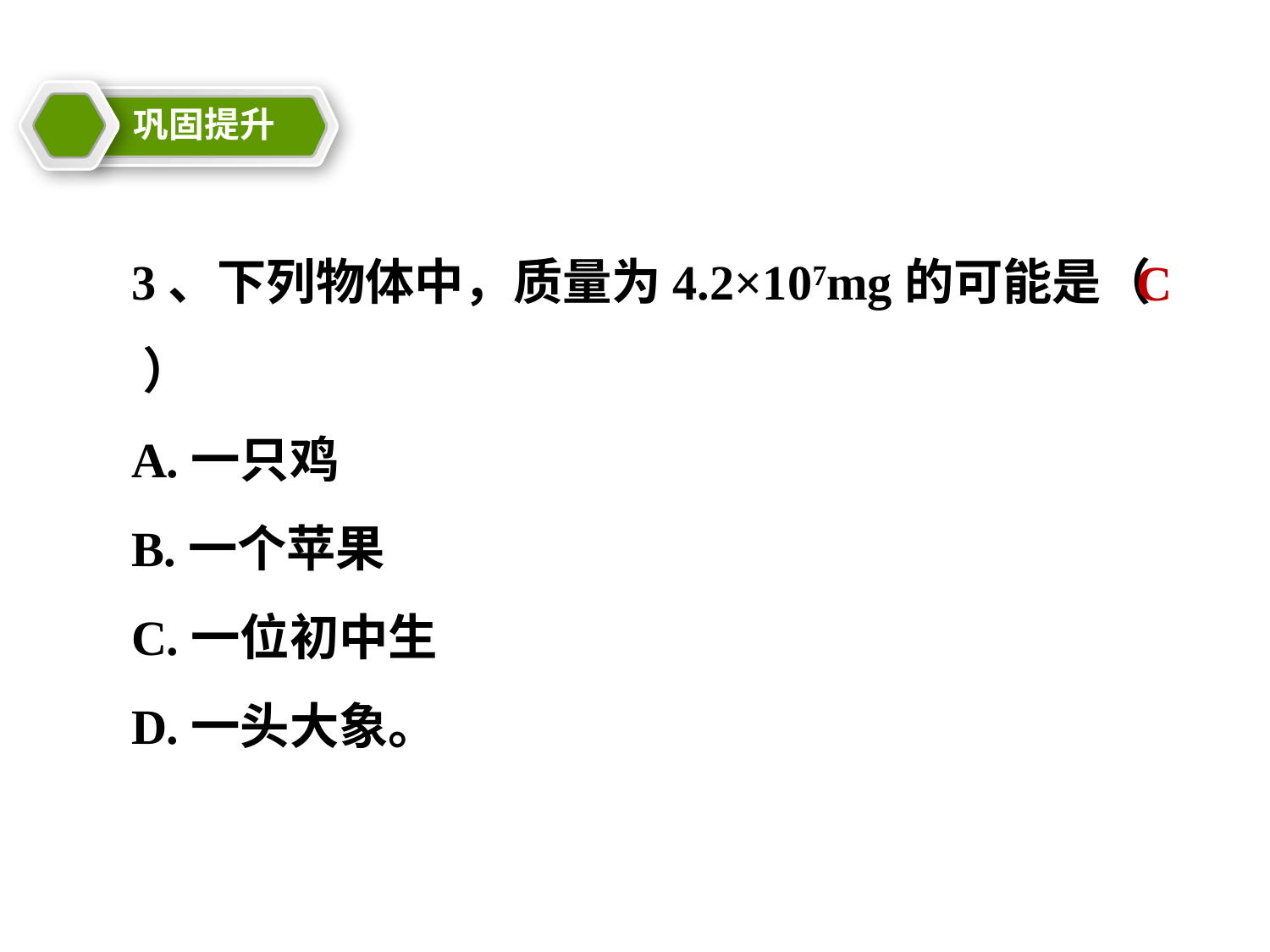

巩固提升
教学目标
3、下列物体中，质量为4.2×107mg的可能是（    ）
A.一只鸡
B.一个苹果
C.一位初中生
D.一头大象。
C